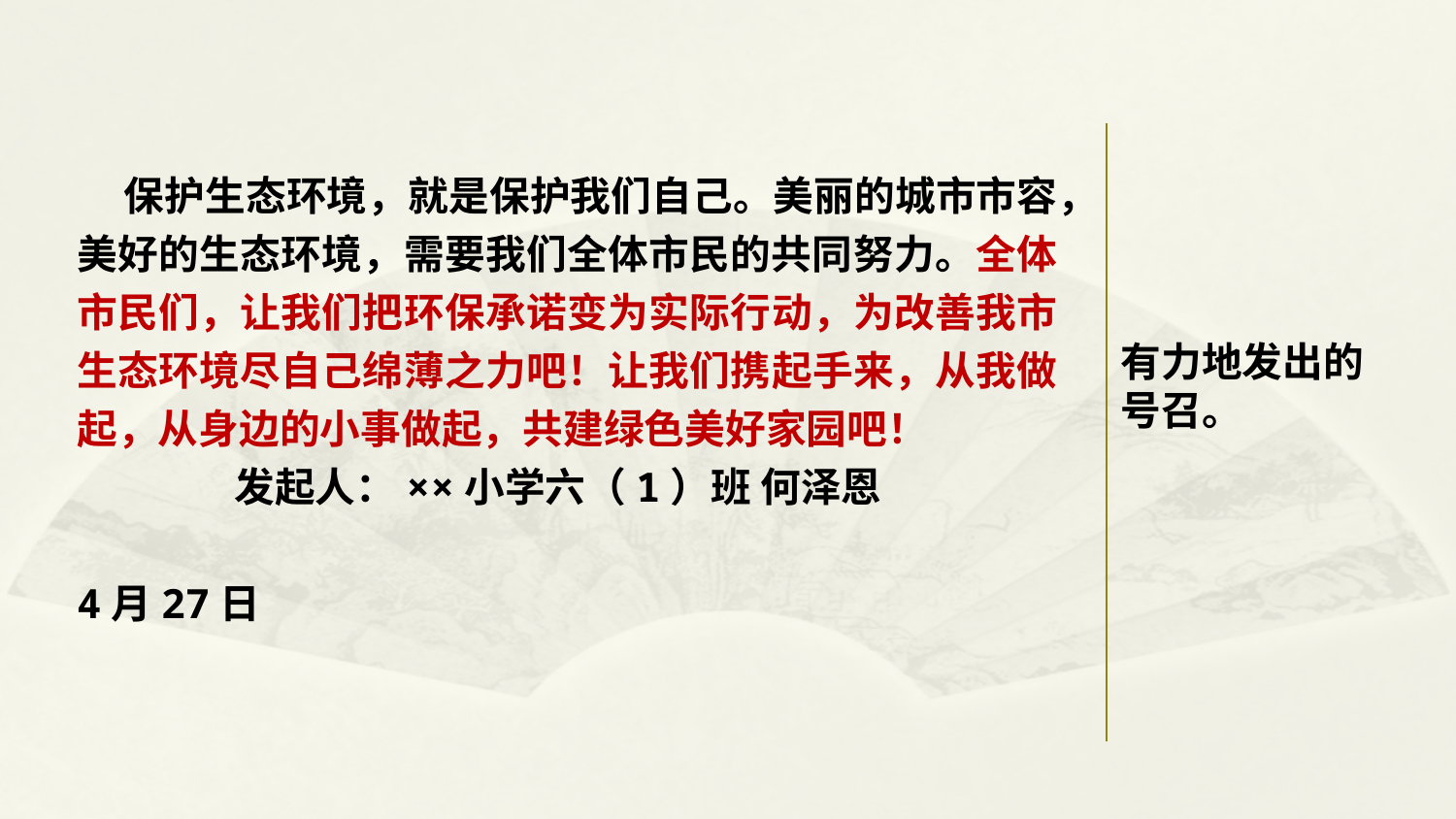

保护生态环境，就是保护我们自己。美丽的城市市容，美好的生态环境，需要我们全体市民的共同努力。全体市民们，让我们把环保承诺变为实际行动，为改善我市生态环境尽自己绵薄之力吧！让我们携起手来，从我做起，从身边的小事做起，共建绿色美好家园吧！
                发起人：××小学六（1）班 何泽恩
                                        4月27日
有力地发出的号召。